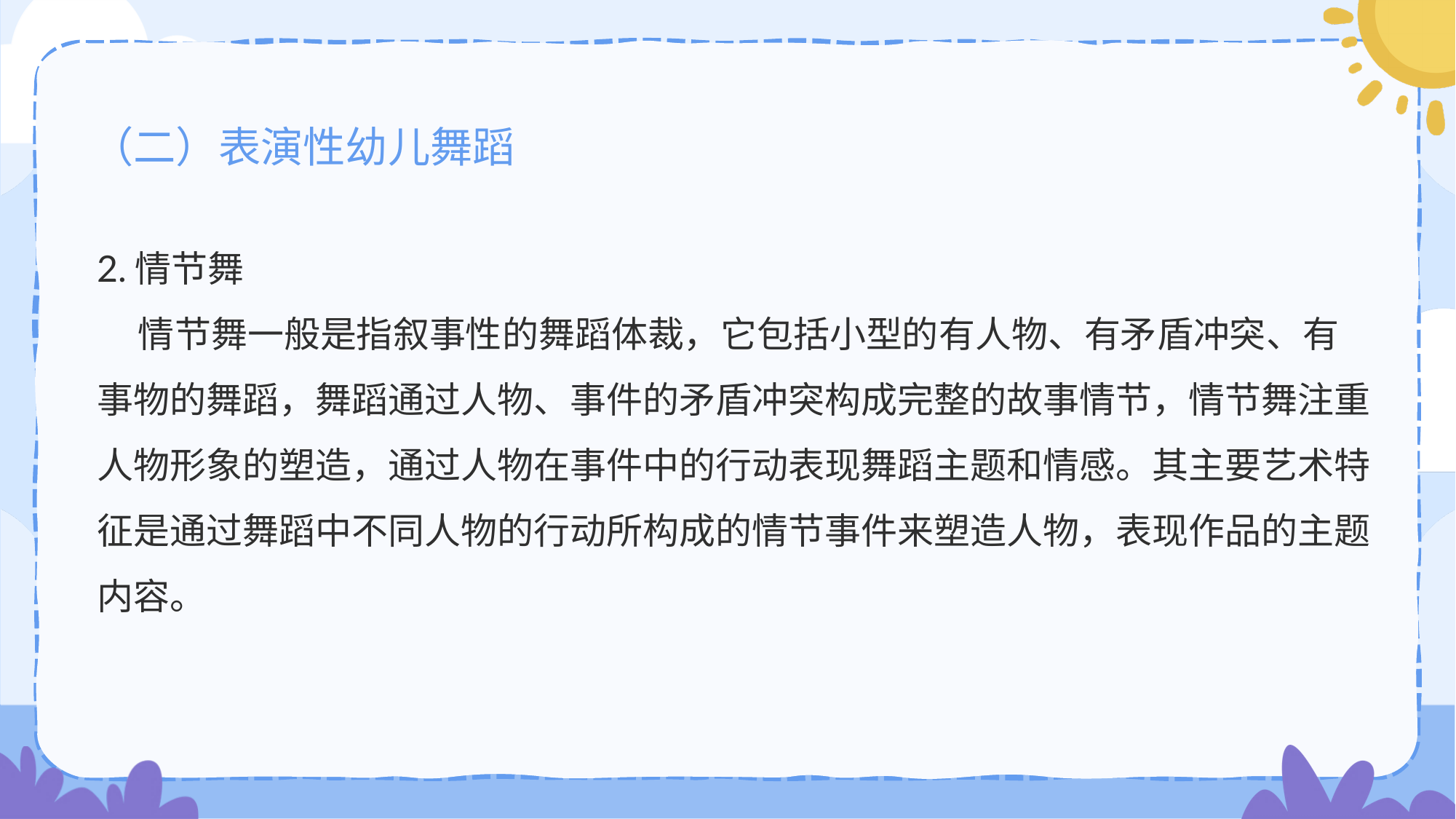

（二）表演性幼儿舞蹈
2.情节舞
    情节舞一般是指叙事性的舞蹈体裁，它包括小型的有人物、有矛盾冲突、有事物的舞蹈，舞蹈通过人物、事件的矛盾冲突构成完整的故事情节，情节舞注重人物形象的塑造，通过人物在事件中的行动表现舞蹈主题和情感。其主要艺术特征是通过舞蹈中不同人物的行动所构成的情节事件来塑造人物，表现作品的主题内容。